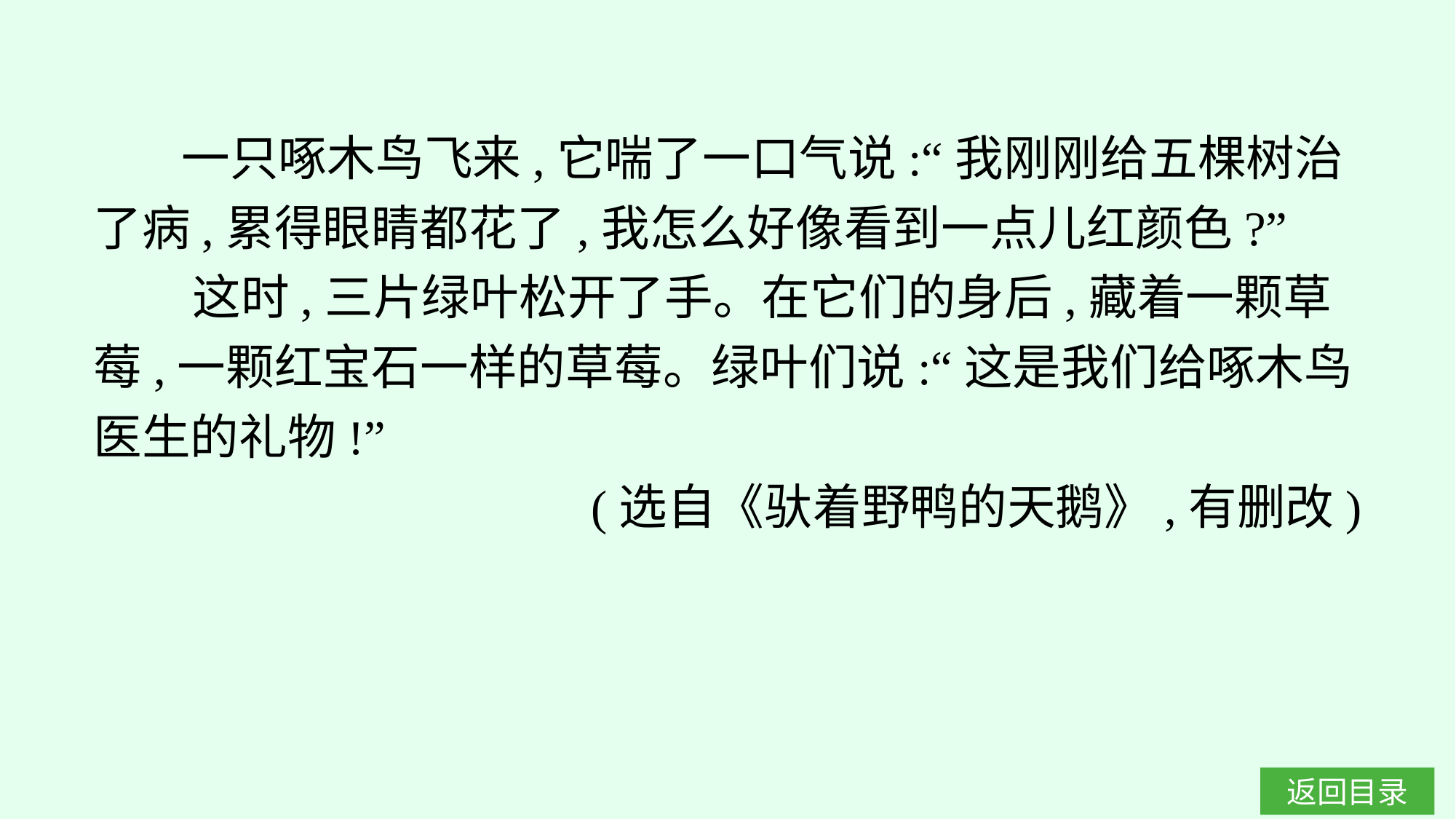

一只啄木鸟飞来,它喘了一口气说:“我刚刚给五棵树治了病,累得眼睛都花了,我怎么好像看到一点儿红颜色?”
        这时,三片绿叶松开了手。在它们的身后,藏着一颗草莓,一颗红宝石一样的草莓。绿叶们说:“这是我们给啄木鸟医生的礼物!”
(选自《驮着野鸭的天鹅》,有删改)